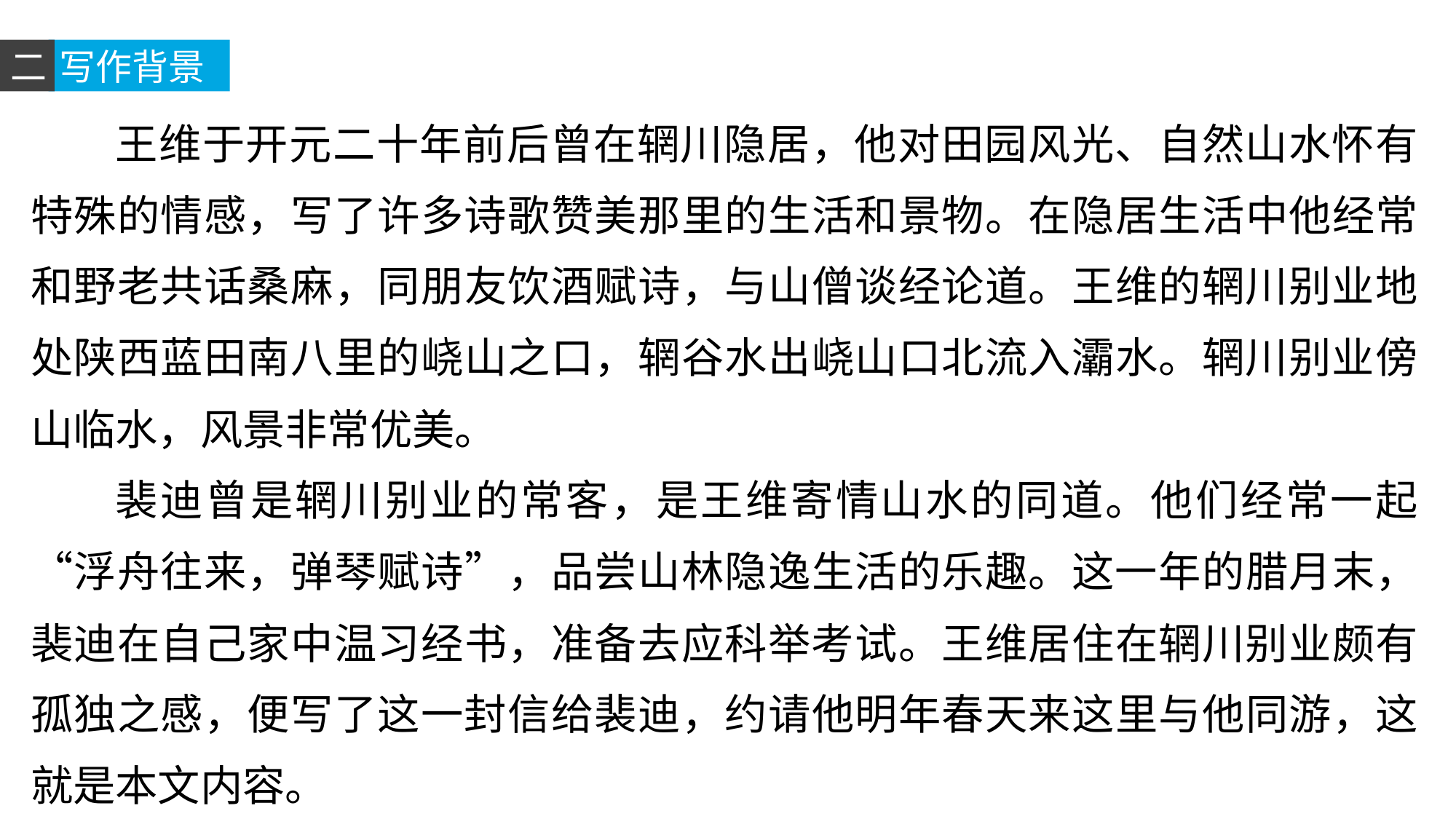

二
写作背景
王维于开元二十年前后曾在辋川隐居，他对田园风光、自然山水怀有特殊的情感，写了许多诗歌赞美那里的生活和景物。在隐居生活中他经常和野老共话桑麻，同朋友饮酒赋诗，与山僧谈经论道。王维的辋川别业地处陕西蓝田南八里的峣山之口，辋谷水出峣山口北流入灞水。辋川别业傍山临水，风景非常优美。
裴迪曾是辋川别业的常客，是王维寄情山水的同道。他们经常一起“浮舟往来，弹琴赋诗”，品尝山林隐逸生活的乐趣。这一年的腊月末，裴迪在自己家中温习经书，准备去应科举考试。王维居住在辋川别业颇有孤独之感，便写了这一封信给裴迪，约请他明年春天来这里与他同游，这就是本文内容。